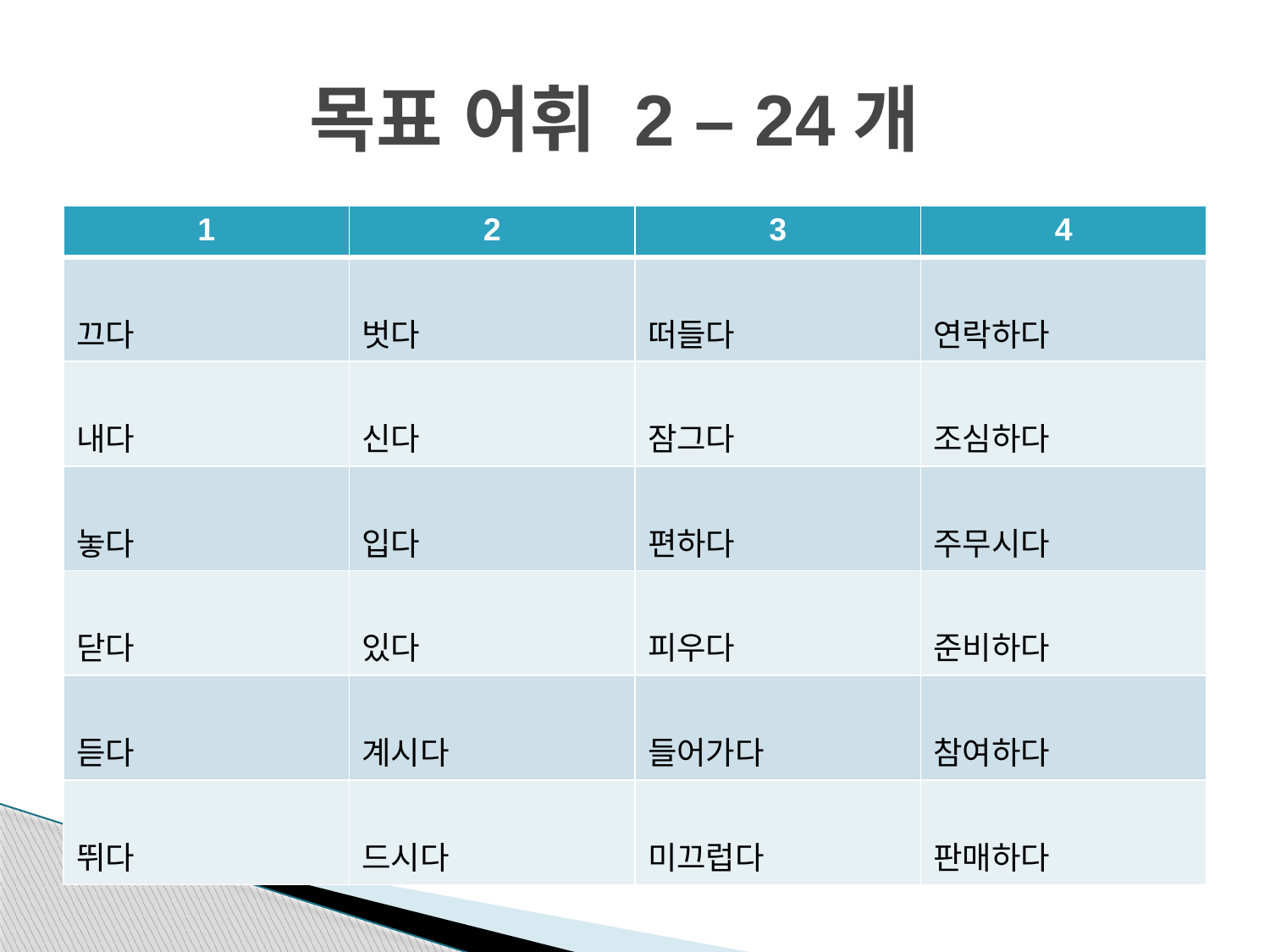

# 목표 어휘 2 – 24개
| 1 | 2 | 3 | 4 |
| --- | --- | --- | --- |
| 끄다 | 벗다 | 떠들다 | 연락하다 |
| 내다 | 신다 | 잠그다 | 조심하다 |
| 놓다 | 입다 | 편하다 | 주무시다 |
| 닫다 | 있다 | 피우다 | 준비하다 |
| 듣다 | 계시다 | 들어가다 | 참여하다 |
| 뛰다 | 드시다 | 미끄럽다 | 판매하다 |